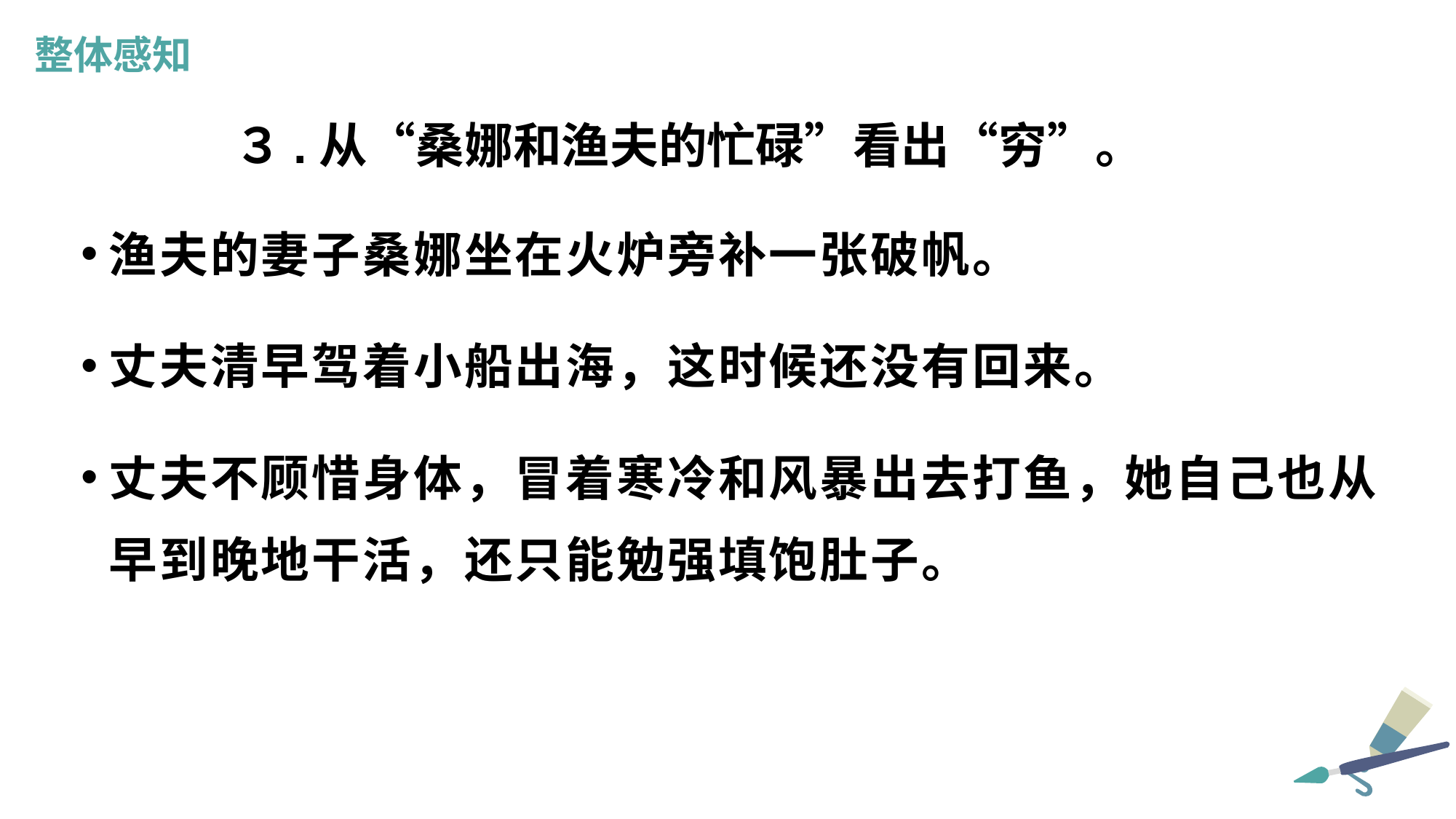

整体感知
３.从“桑娜和渔夫的忙碌”看出“穷”。
渔夫的妻子桑娜坐在火炉旁补一张破帆。
丈夫清早驾着小船出海，这时候还没有回来。
丈夫不顾惜身体，冒着寒冷和风暴出去打鱼，她自己也从早到晚地干活，还只能勉强填饱肚子。